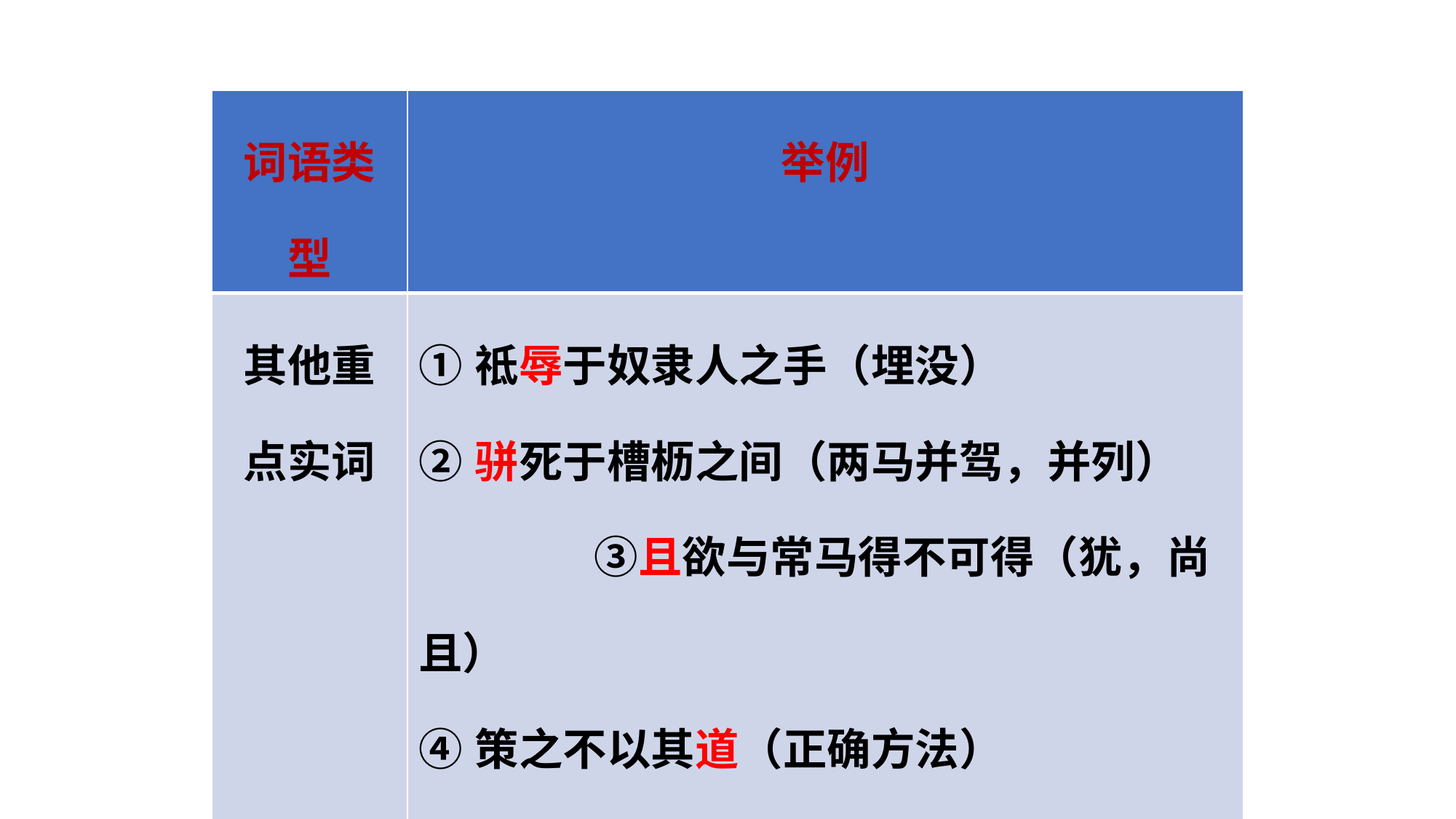

| 词语类型 | 举例 |
| --- | --- |
| 其他重点实词 | ①祗辱于奴隶人之手（埋没） ②骈死于槽枥之间（两马并驾，并列）　　　　　③且欲与常马得不可得（犹，尚且） ④策之不以其道（正确方法） ⑤鸣之而不能通其意（通晓） ⑥执策而临之（面对） |